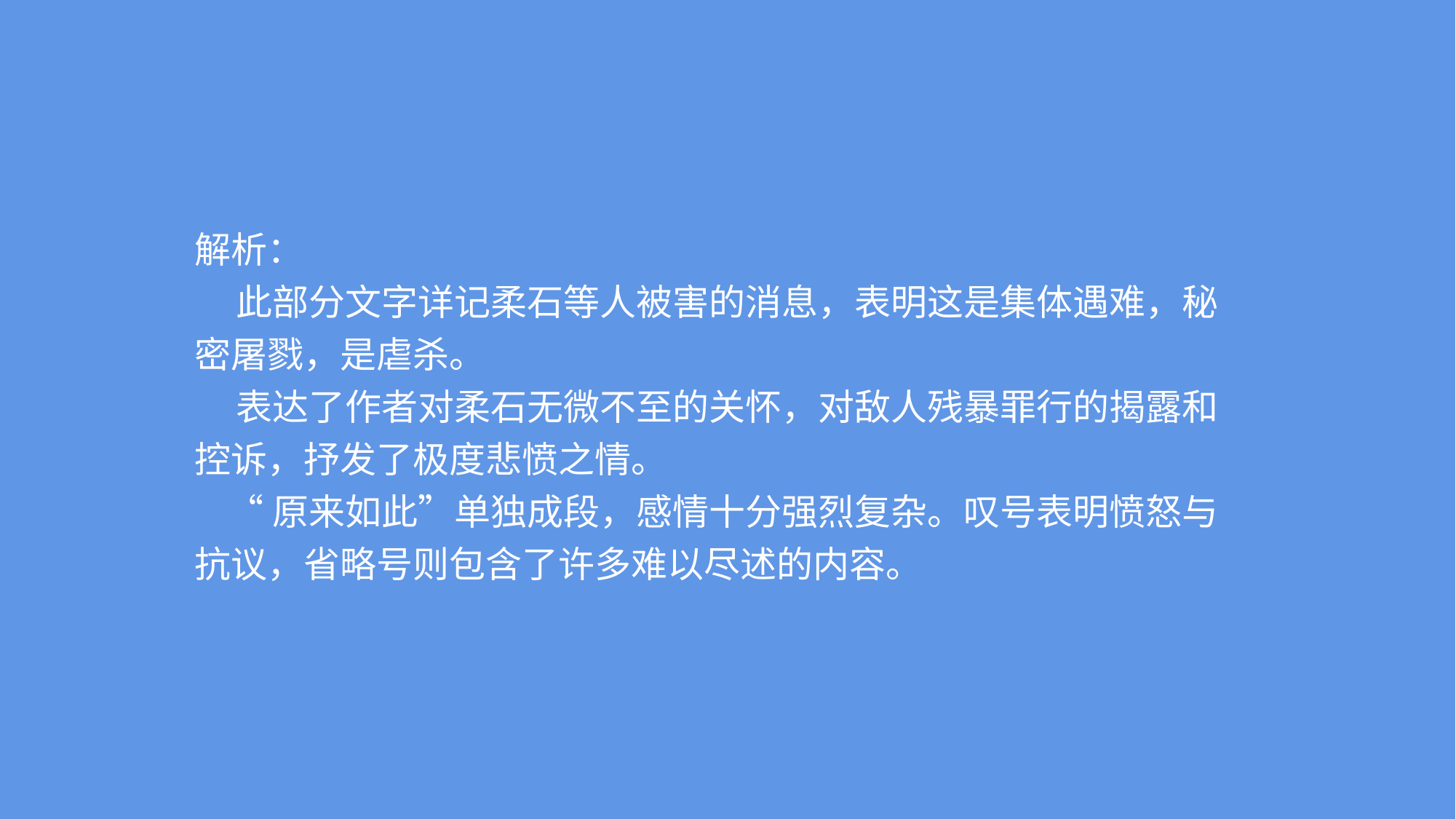

解析：
    此部分文字详记柔石等人被害的消息，表明这是集体遇难，秘密屠戮，是虐杀。
    表达了作者对柔石无微不至的关怀，对敌人残暴罪行的揭露和控诉，抒发了极度悲愤之情。
    “原来如此”单独成段，感情十分强烈复杂。叹号表明愤怒与抗议，省略号则包含了许多难以尽述的内容。